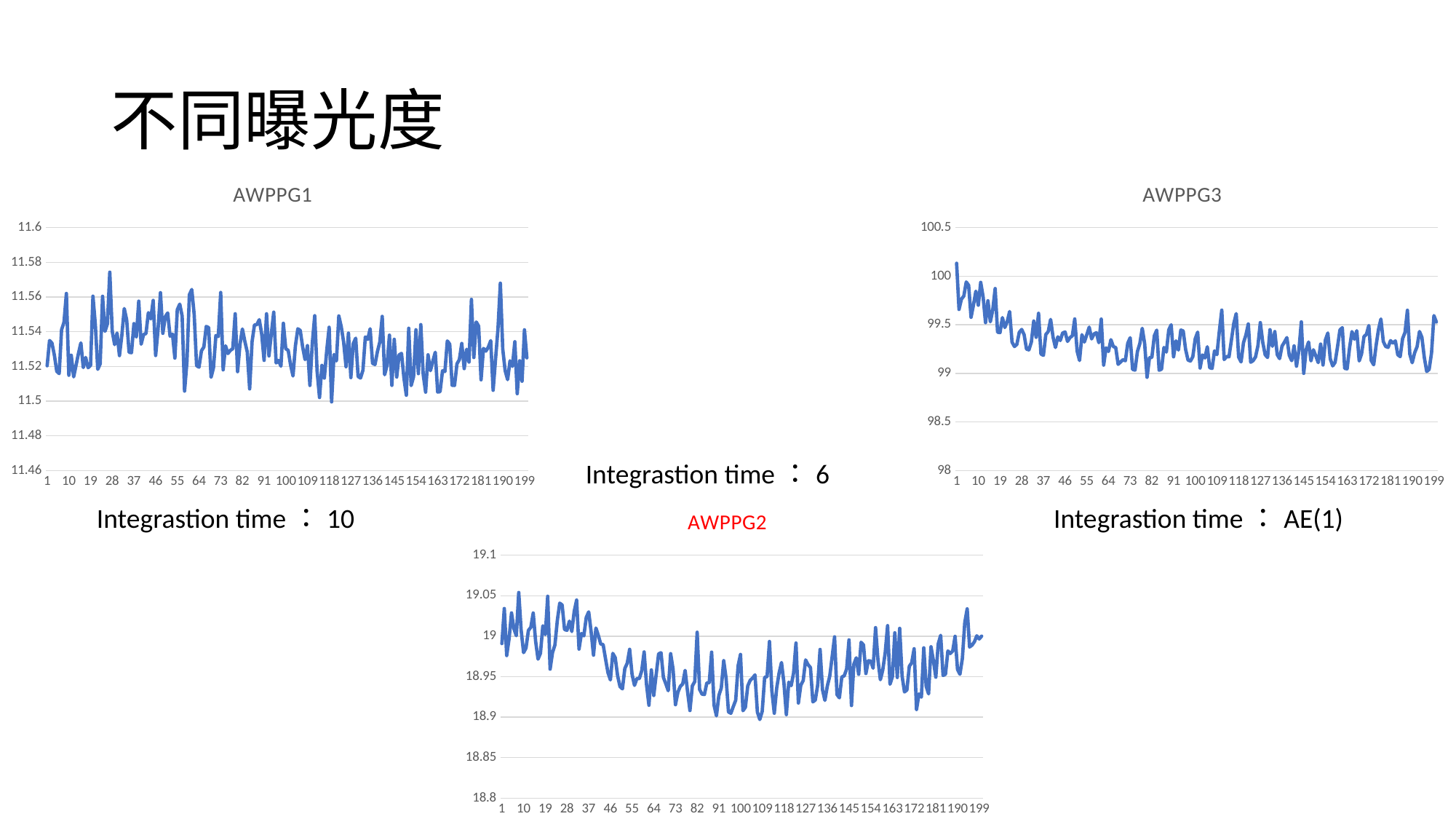

# 不同曝光度

### Chart: AWPPG1

| Category |  |
|---|---|

### Chart: AWPPG3

| Category |  |
|---|---|
Integrastion time：6
Integrastion time：10

### Chart: AWPPG2

| Category |  |
|---|---|
Integrastion time：AE(1)